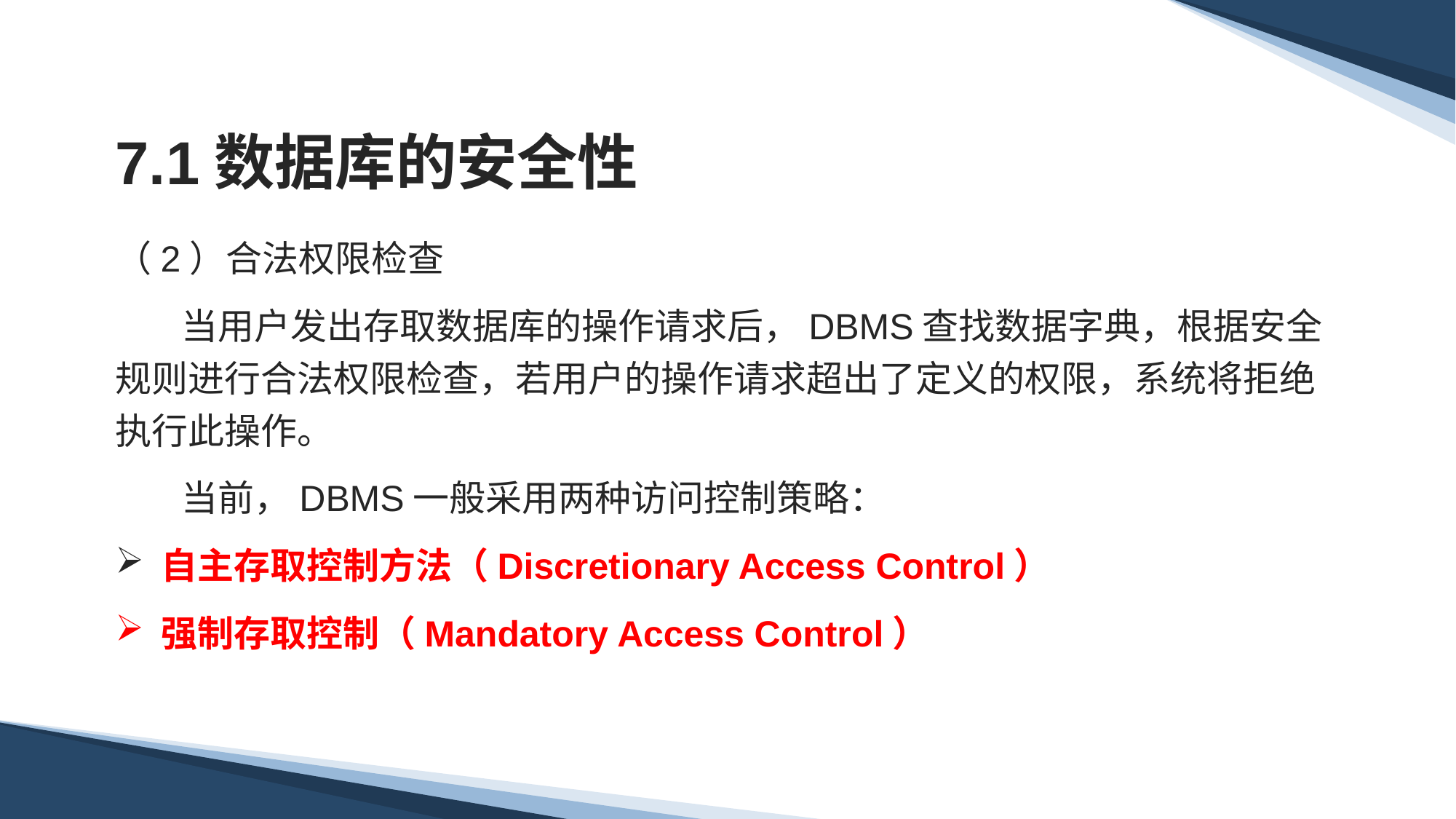

# 7.1数据库的安全性
（2）合法权限检查
       当用户发出存取数据库的操作请求后，DBMS查找数据字典，根据安全规则进行合法权限检查，若用户的操作请求超出了定义的权限，系统将拒绝执行此操作。
       当前，DBMS一般采用两种访问控制策略：
 自主存取控制方法（Discretionary Access Control）
 强制存取控制（Mandatory Access Control）